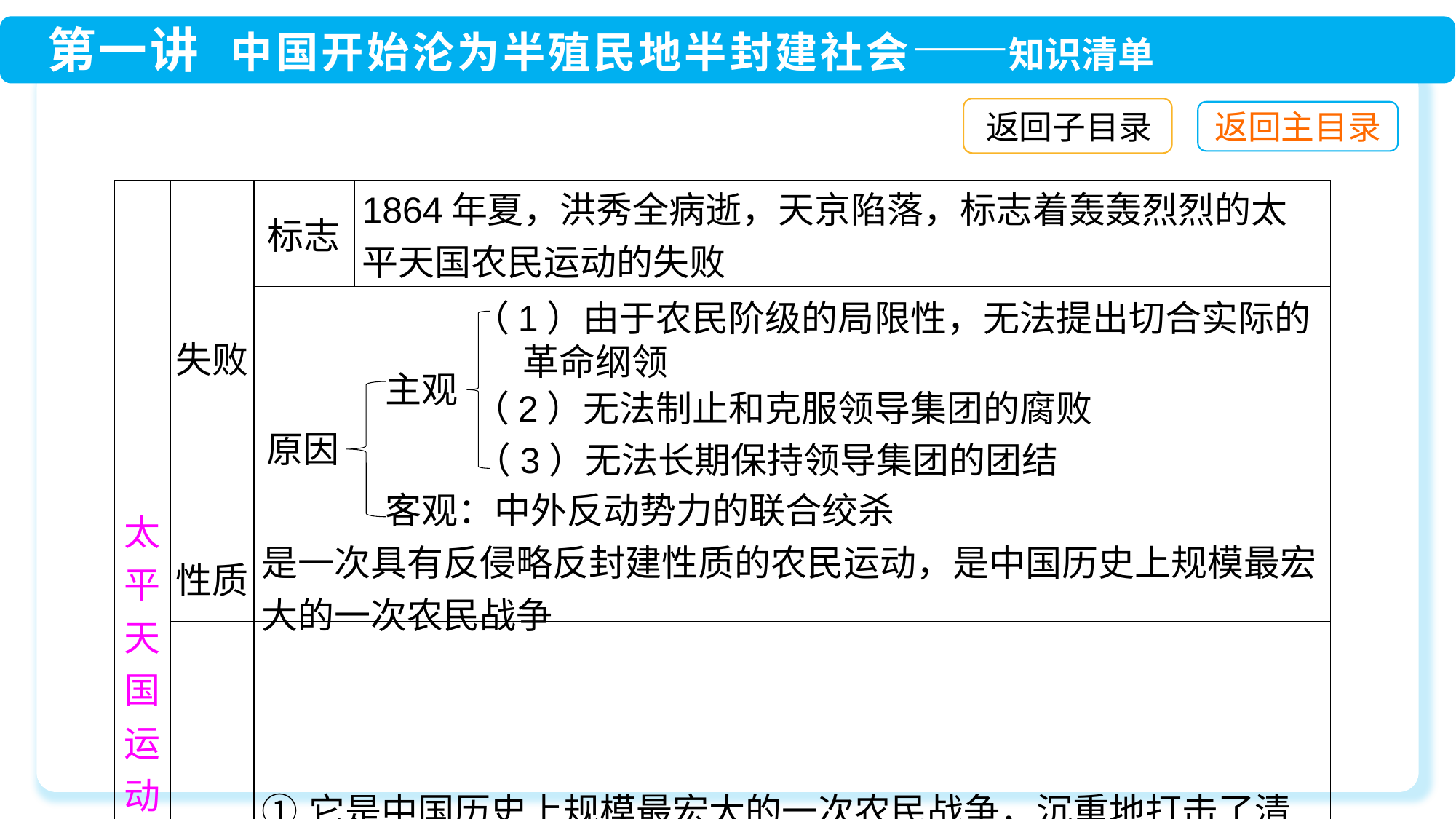

返回子目录
| 太平天国运动 | 失败 | 标志 | 1864年夏，洪秀全病逝，天京陷落，标志着轰轰烈烈的太平天国农民运动的失败 |
| --- | --- | --- | --- |
|  |  |  |  |
|  | 性质 | 是一次具有反侵略反封建性质的农民运动，是中国历史上规模最宏大的一次农民战争 |  |
|  | 影响 | ①它是中国历史上规模最宏大的一次农民战争，沉重地打击了清朝的统治和外国侵略势力，谱写了中国近代史上壮烈的一章；②为维新派推行变法提供了支持；③为辛亥革命提供了经验和教训 |  |
（1）由于农民阶级的局限性，无法提出切合实际的
     革命纲领

主观
（2）无法制止和克服领导集团的腐败

原因
（3）无法长期保持领导集团的团结
客观：中外反动势力的联合绞杀